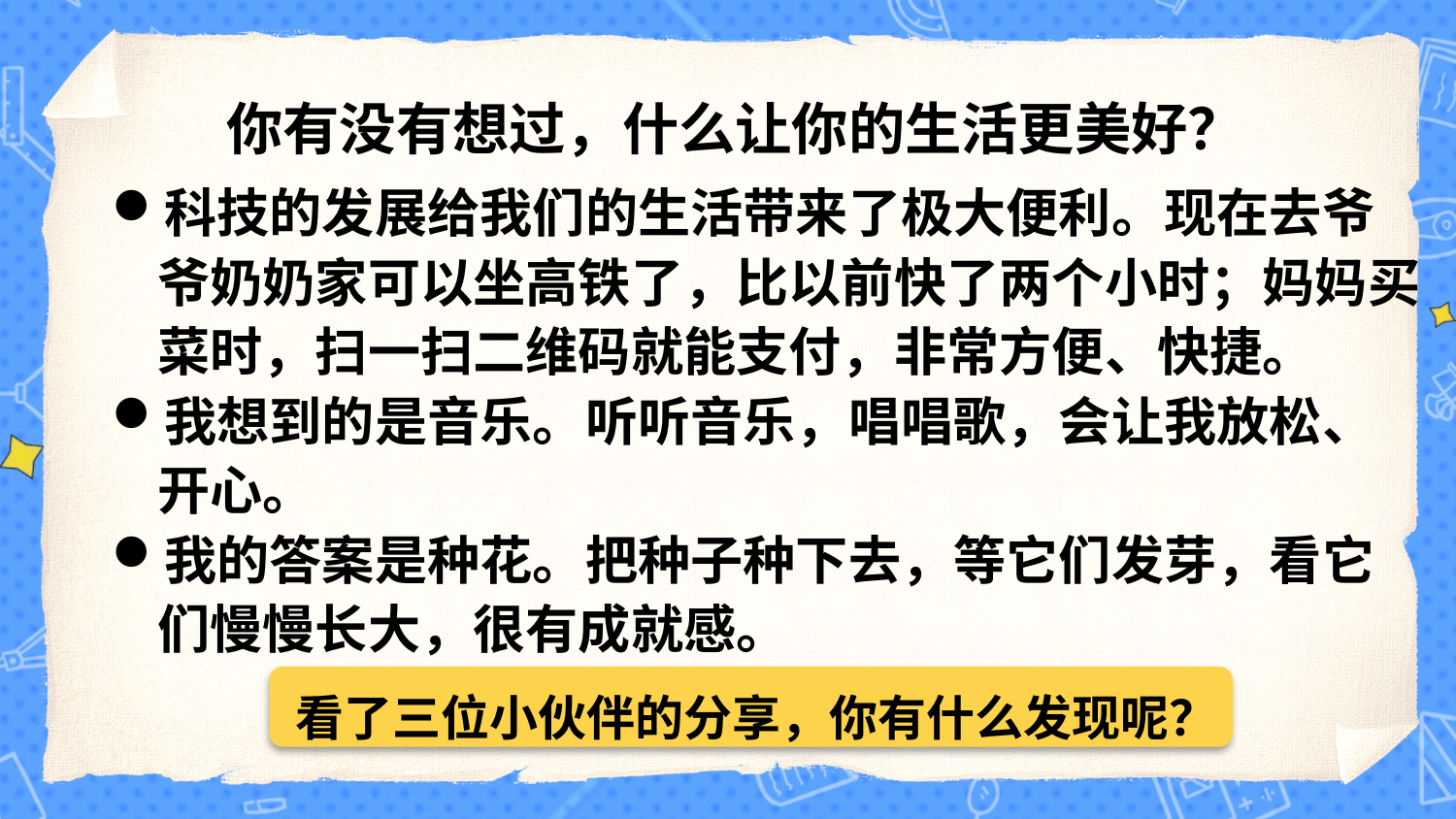

你有没有想过，什么让你的生活更美好？
科技的发展给我们的生活带来了极大便利。现在去爷爷奶奶家可以坐高铁了，比以前快了两个小时；妈妈买菜时，扫一扫二维码就能支付，非常方便、快捷。
我想到的是音乐。听听音乐，唱唱歌，会让我放松、开心。
我的答案是种花。把种子种下去，等它们发芽，看它们慢慢长大，很有成就感。
看了三位小伙伴的分享，你有什么发现呢？